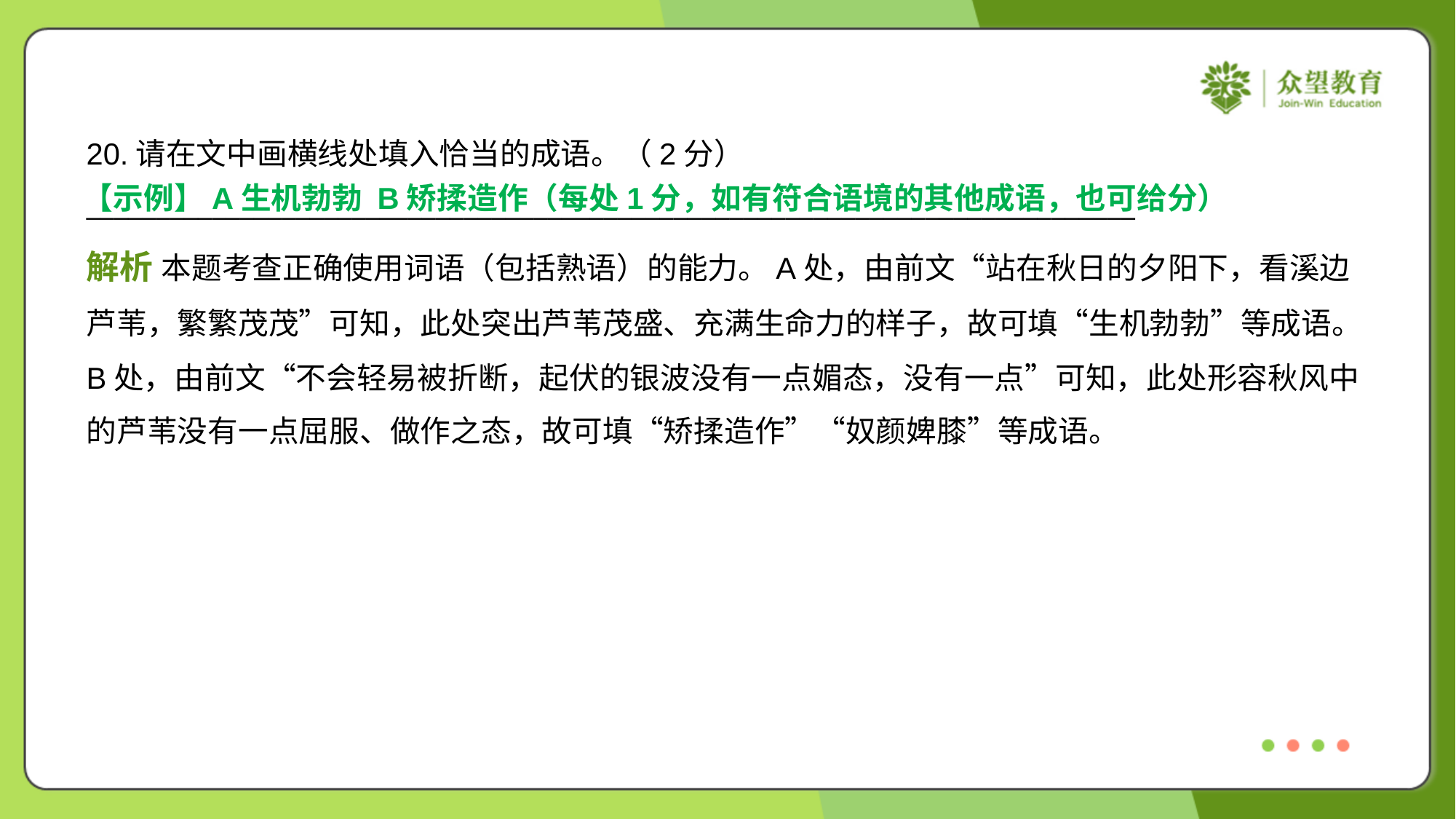

20.请在文中画横线处填入恰当的成语。（2分）
___________________________________________________________________________
【示例】A生机勃勃 B矫揉造作（每处1分，如有符合语境的其他成语，也可给分）
解析 本题考查正确使用词语（包括熟语）的能力。A处，由前文“站在秋日的夕阳下，看溪边
芦苇，繁繁茂茂”可知，此处突出芦苇茂盛、充满生命力的样子，故可填“生机勃勃”等成语。
B处，由前文“不会轻易被折断，起伏的银波没有一点媚态，没有一点”可知，此处形容秋风中
的芦苇没有一点屈服、做作之态，故可填“矫揉造作”“奴颜婢膝”等成语。